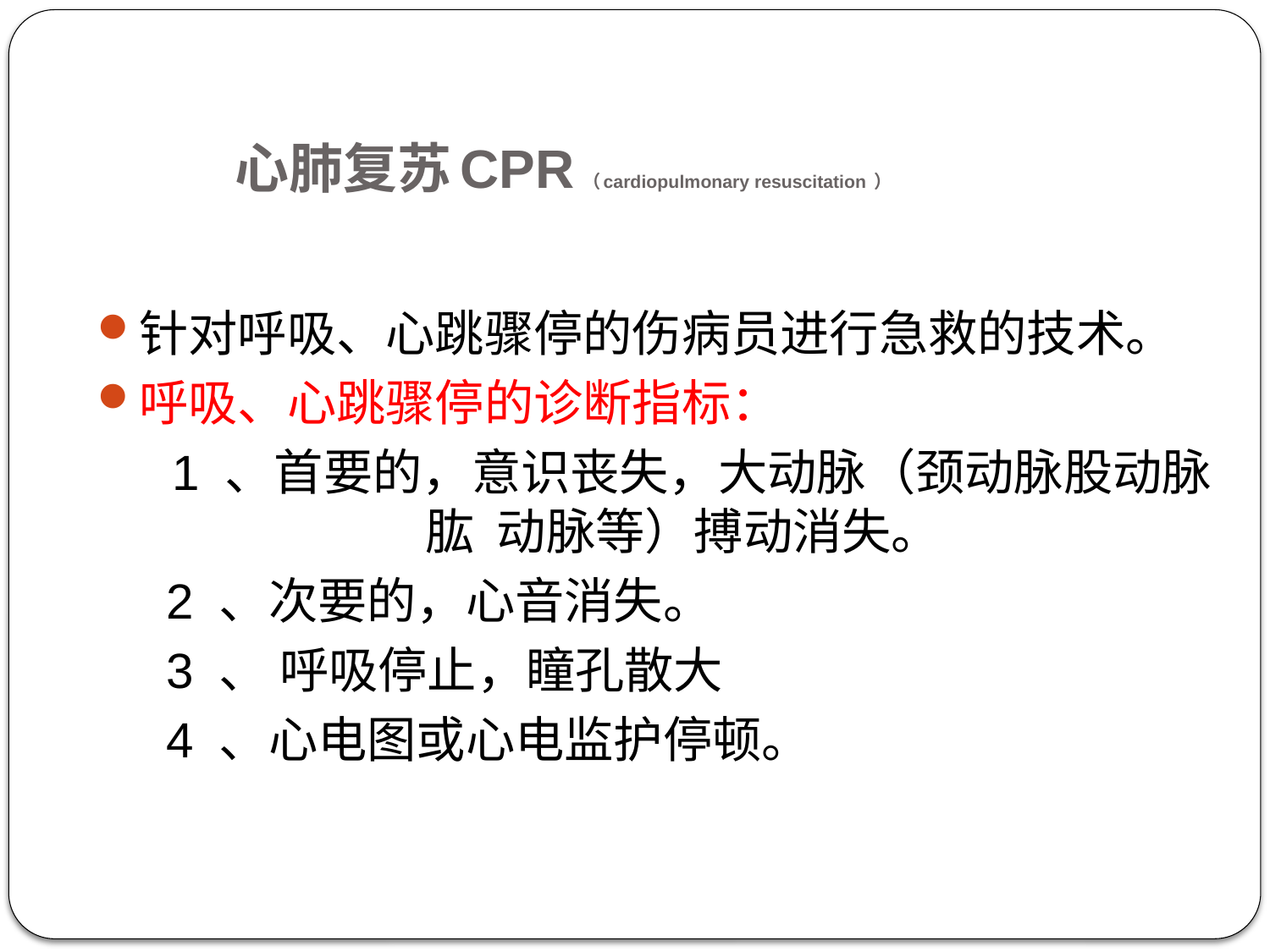

# 心肺复苏CPR（cardiopulmonary resuscitation ）
针对呼吸、心跳骤停的伤病员进行急救的技术。
呼吸、心跳骤停的诊断指标：
    1 、首要的，意识丧失，大动脉（颈动脉股动脉肱  动脉等）搏动消失。
     2 、次要的，心音消失。
     3 、 呼吸停止，瞳孔散大
     4 、心电图或心电监护停顿。